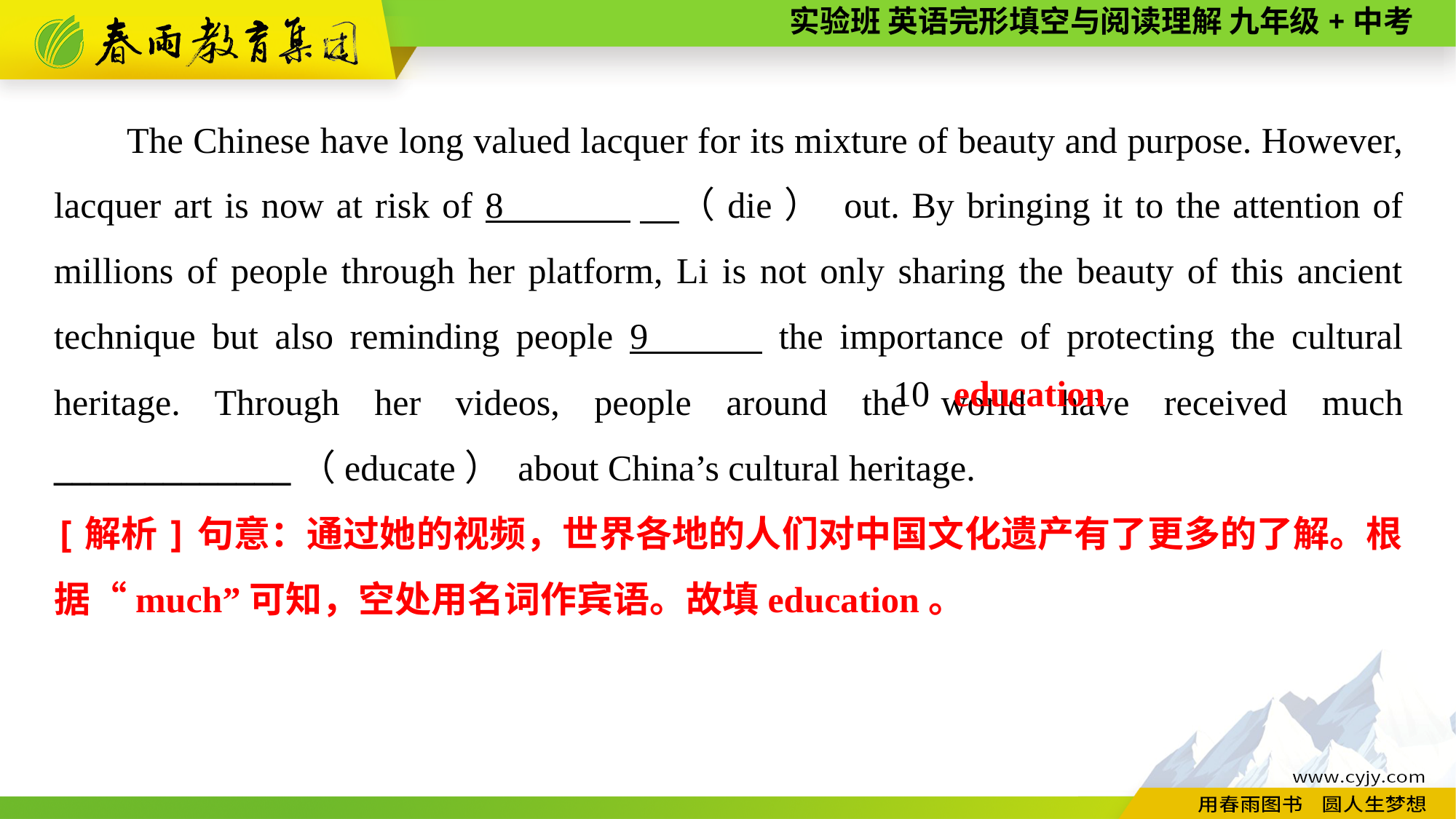

The Chinese have long valued lacquer for its mixture of beauty and purpose. However, lacquer art is now at risk of 8          　（die） out. By bringing it to the attention of millions of people through her platform, Li is not only sharing the beauty of this ancient technique but also reminding people 9        the importance of protecting the cultural heritage. Through her videos, people around the world have received much _____________（educate） about China’s cultural heritage.
education
10
[解析]句意：通过她的视频，世界各地的人们对中国文化遗产有了更多的了解。根据“much”可知，空处用名词作宾语。故填education。